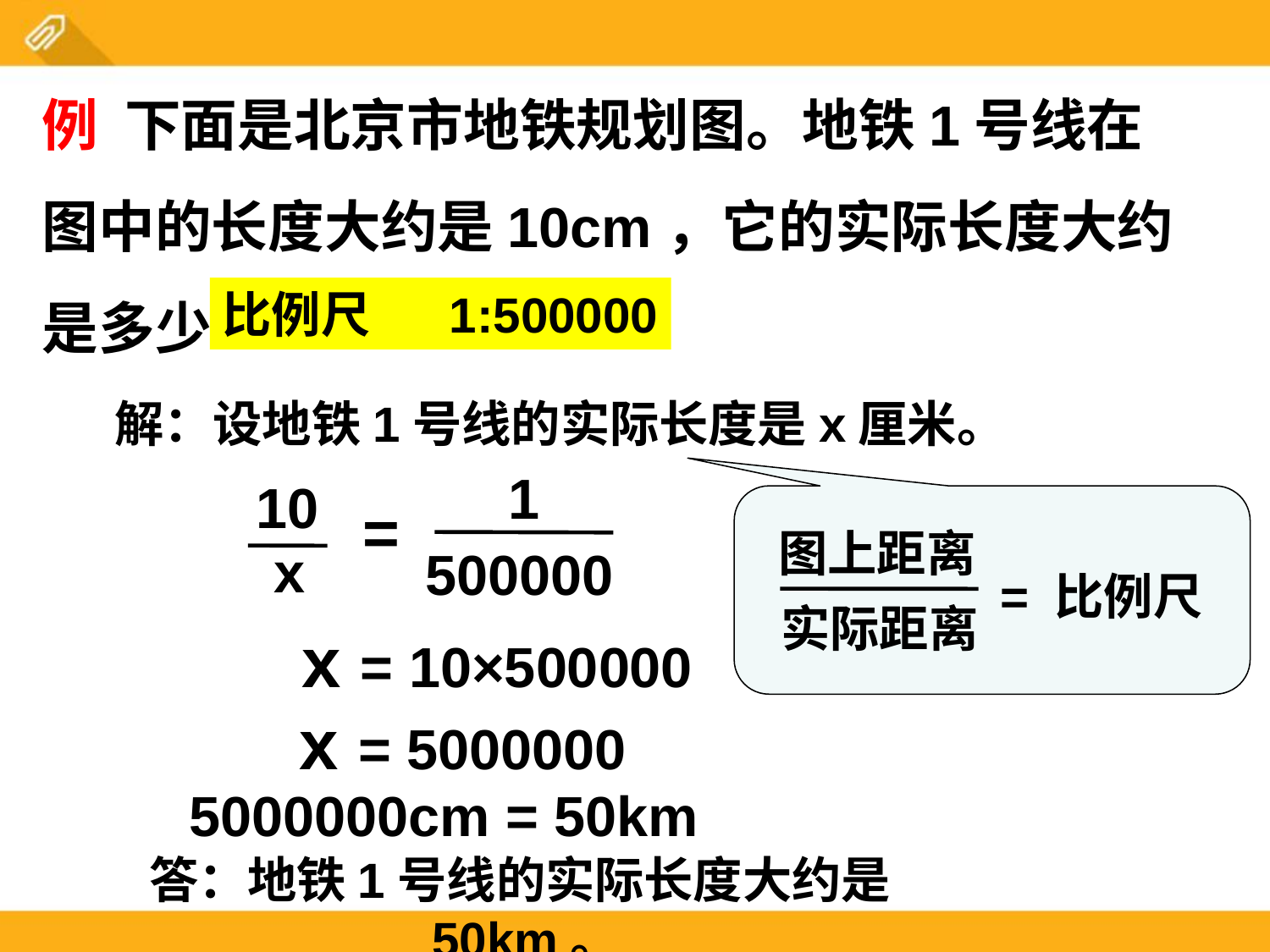

例  下面是北京市地铁规划图。地铁1号线在图中的长度大约是10cm，它的实际长度大约是多少？
比例尺      1:500000
解：设地铁1号线的实际长度是x厘米。
1
500000
10
x
=

图上距离
= 比例尺
实际距离
x = 10×500000
x = 5000000
5000000cm = 50km
答：地铁1号线的实际长度大约是50km。